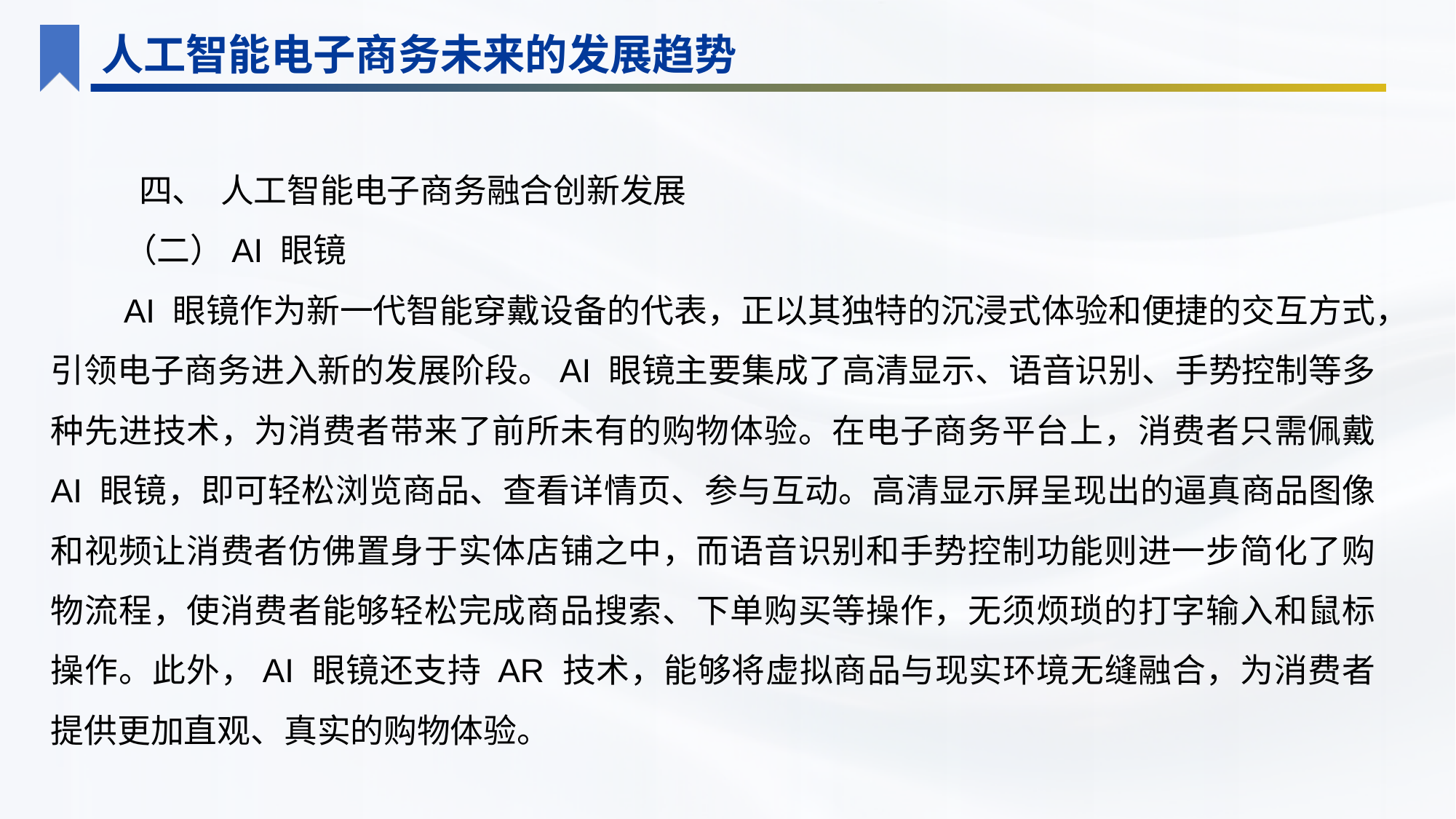

人工智能电子商务未来的发展趋势
 四、  人工智能电子商务融合创新发展
（二）AI 眼镜
AI 眼镜作为新一代智能穿戴设备的代表，正以其独特的沉浸式体验和便捷的交互方式，引领电子商务进入新的发展阶段。AI 眼镜主要集成了高清显示、语音识别、手势控制等多种先进技术，为消费者带来了前所未有的购物体验。在电子商务平台上，消费者只需佩戴 AI 眼镜，即可轻松浏览商品、查看详情页、参与互动。高清显示屏呈现出的逼真商品图像和视频让消费者仿佛置身于实体店铺之中，而语音识别和手势控制功能则进一步简化了购物流程，使消费者能够轻松完成商品搜索、下单购买等操作，无须烦琐的打字输入和鼠标操作。此外，AI 眼镜还支持 AR 技术，能够将虚拟商品与现实环境无缝融合，为消费者提供更加直观、真实的购物体验。